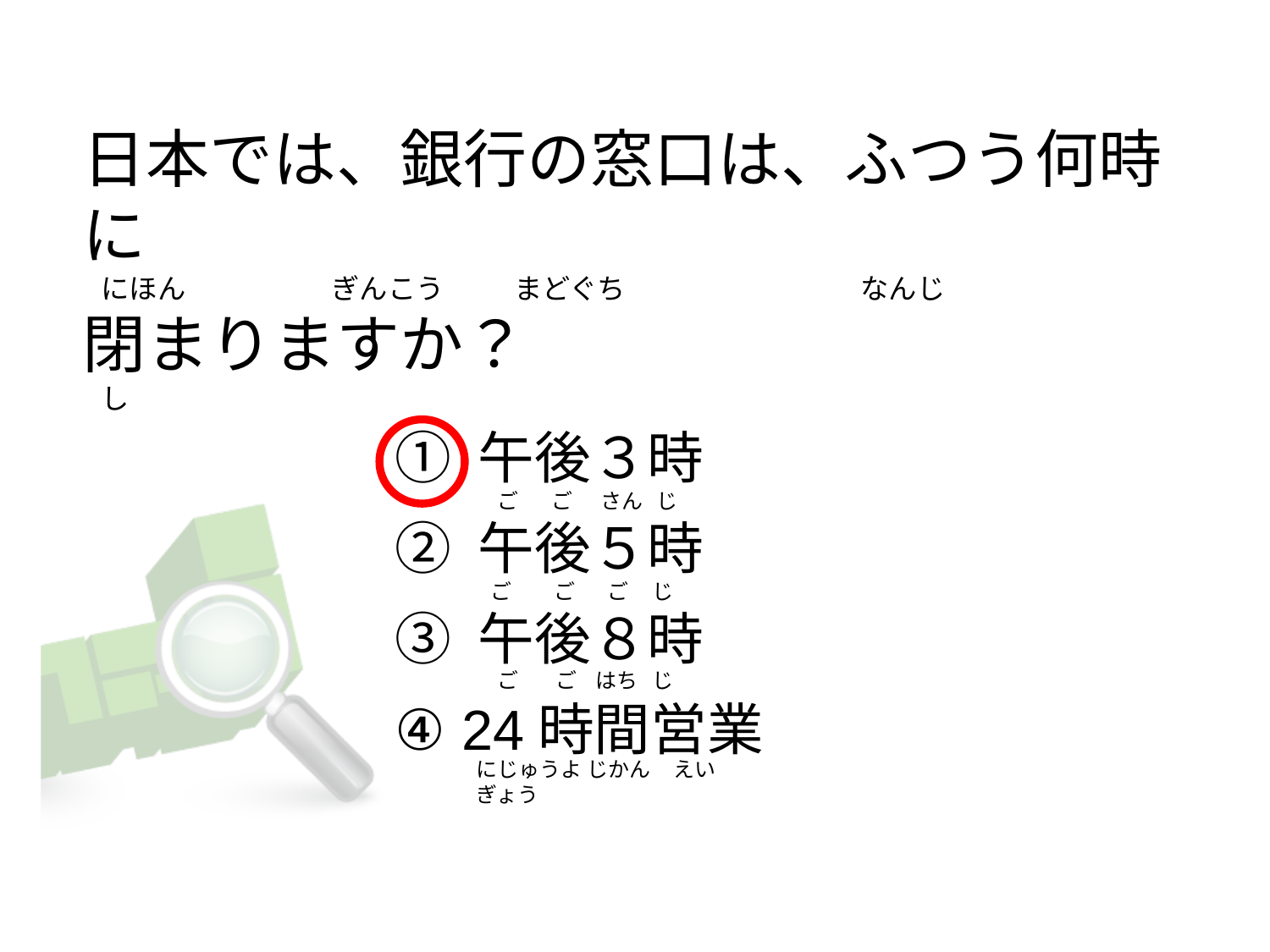

# 日本では、銀行の窓口は、ふつう何時に 　    にほん                       ぎんこう           まどぐち                                     なんじ 閉まりますか？    し
① 午後３時
② 午後５時
③ 午後８時
④ 24時間営業

　ご       ご      さん   じ
  ご         ご       ご     じ
　ご        ご    はち   じ
にじゅうよ じかん     えいぎょう